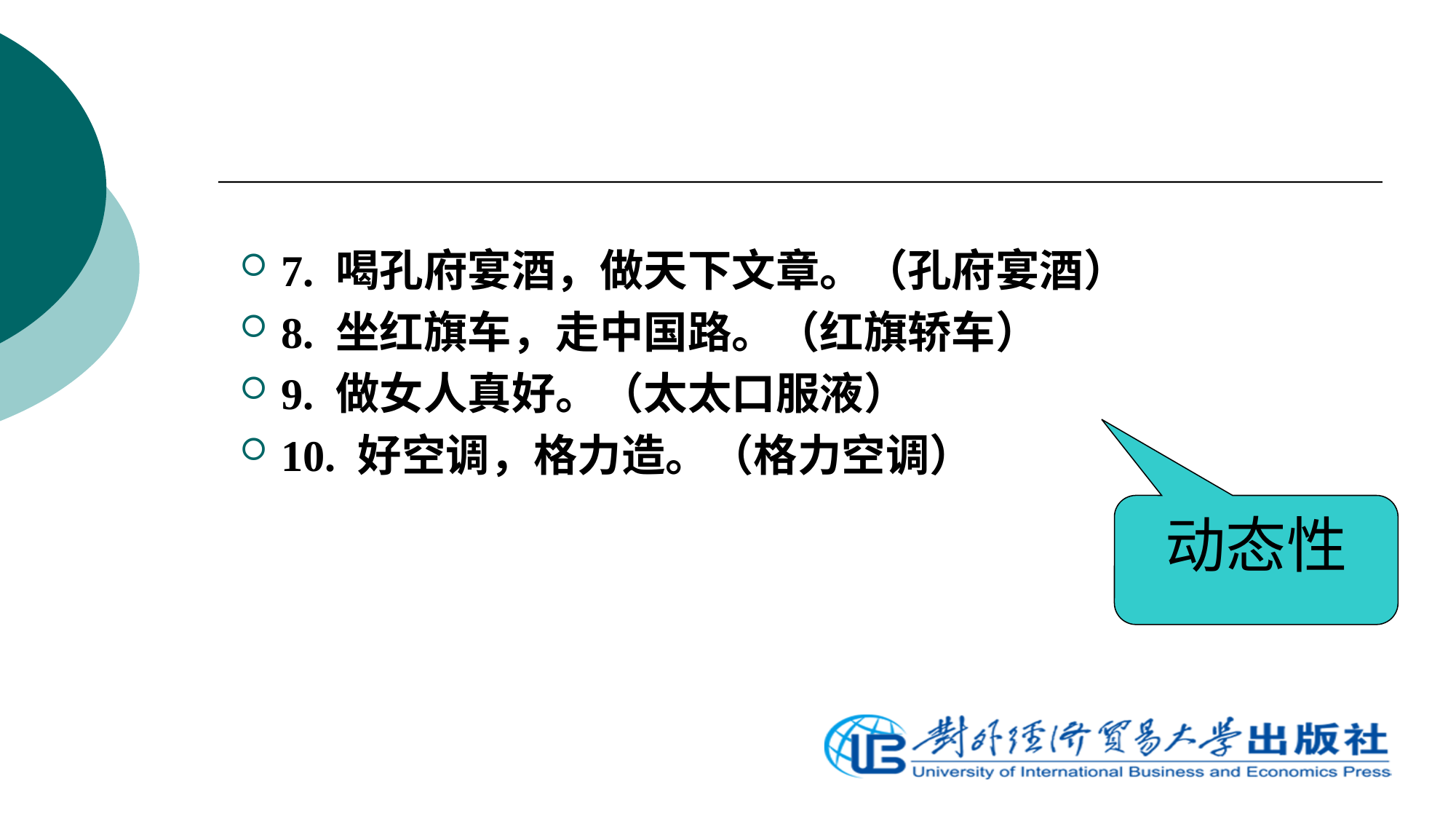

7. 喝孔府宴酒，做天下文章。（孔府宴酒）
8. 坐红旗车，走中国路。（红旗轿车）
9. 做女人真好。（太太口服液）
10. 好空调，格力造。（格力空调）
动态性